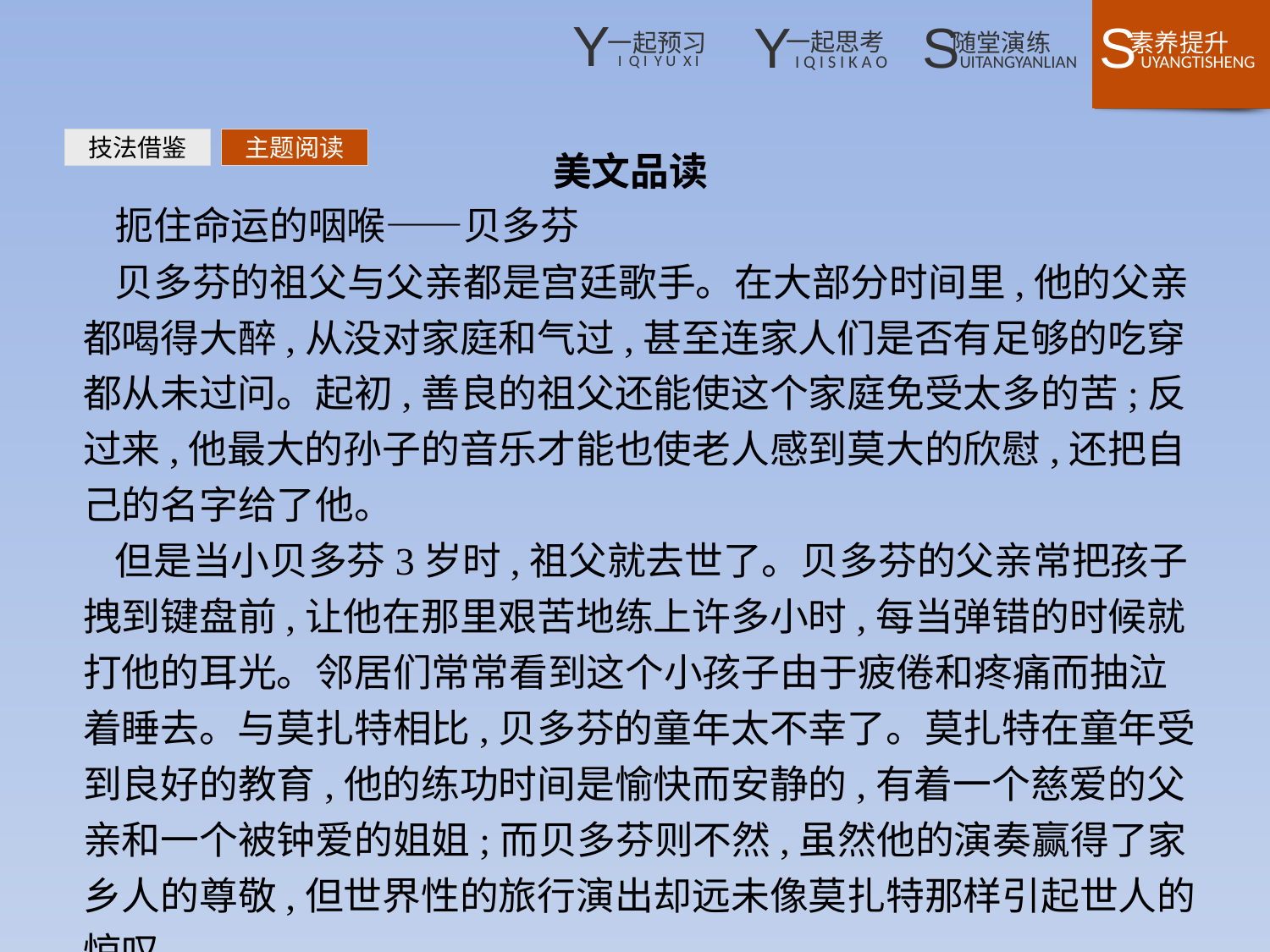

技法借鉴
主题阅读
美文品读
扼住命运的咽喉——贝多芬
贝多芬的祖父与父亲都是宫廷歌手。在大部分时间里,他的父亲都喝得大醉,从没对家庭和气过,甚至连家人们是否有足够的吃穿都从未过问。起初,善良的祖父还能使这个家庭免受太多的苦;反过来,他最大的孙子的音乐才能也使老人感到莫大的欣慰,还把自己的名字给了他。
但是当小贝多芬3岁时,祖父就去世了。贝多芬的父亲常把孩子拽到键盘前,让他在那里艰苦地练上许多小时,每当弹错的时候就打他的耳光。邻居们常常看到这个小孩子由于疲倦和疼痛而抽泣着睡去。与莫扎特相比,贝多芬的童年太不幸了。莫扎特在童年受到良好的教育,他的练功时间是愉快而安静的,有着一个慈爱的父亲和一个被钟爱的姐姐;而贝多芬则不然,虽然他的演奏赢得了家乡人的尊敬,但世界性的旅行演出却远未像莫扎特那样引起世人的惊叹。